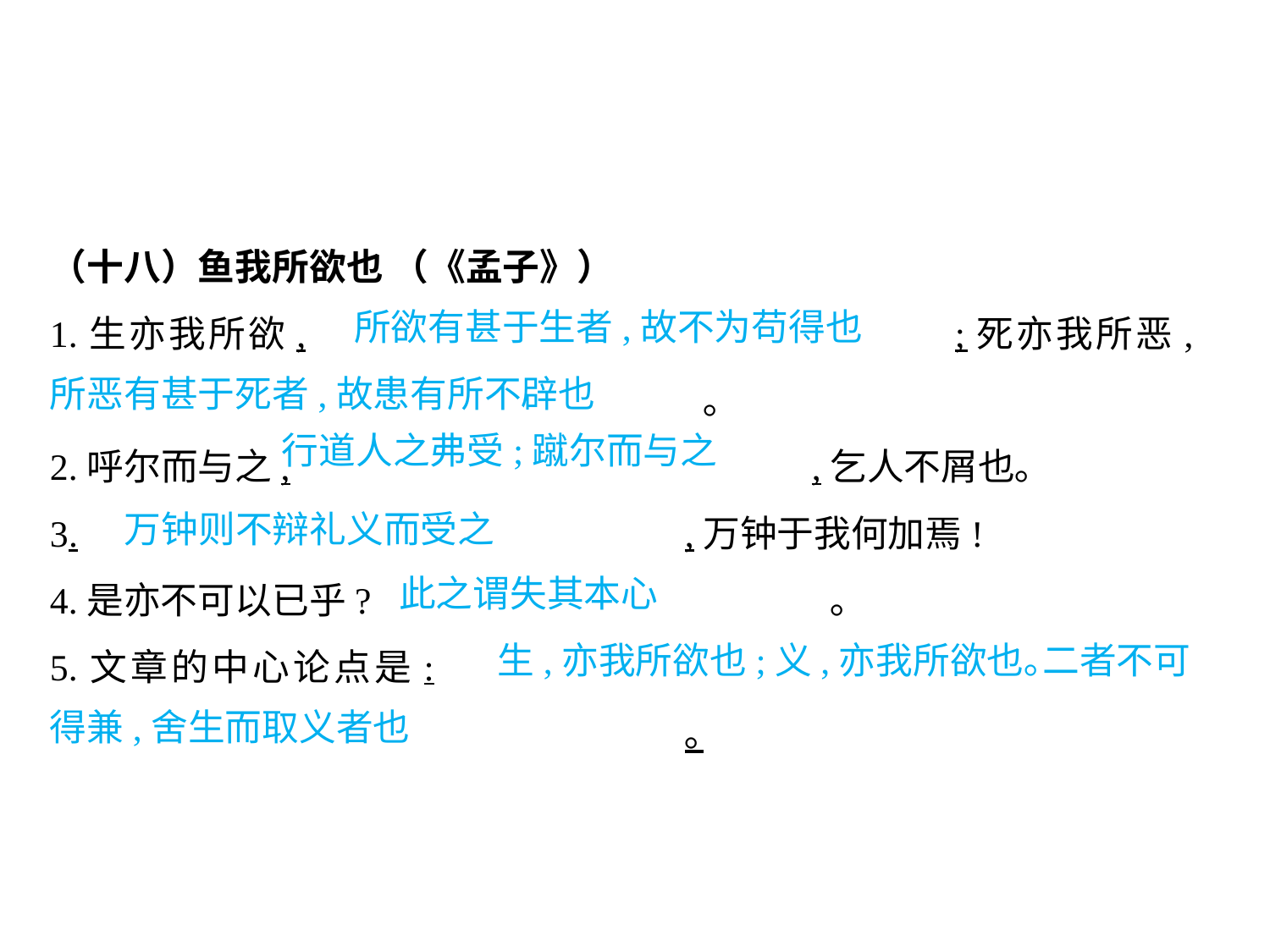

（十八）鱼我所欲也 （《孟子》）
1.生亦我所欲,						;死亦我所恶,						 ｡
2.呼尔而与之,					,乞人不屑也｡
3.					,万钟于我何加焉!
4.是亦不可以已乎?				 ｡
5.文章的中心论点是:												｡
		     所欲有甚于生者,故不为苟得也			  所恶有甚于死者,故患有所不辟也
行道人之弗受;蹴尔而与之
万钟则不辩礼义而受之
此之谓失其本心
			       生,亦我所欲也;义,亦我所欲也｡二者不可得兼,舍生而取义者也